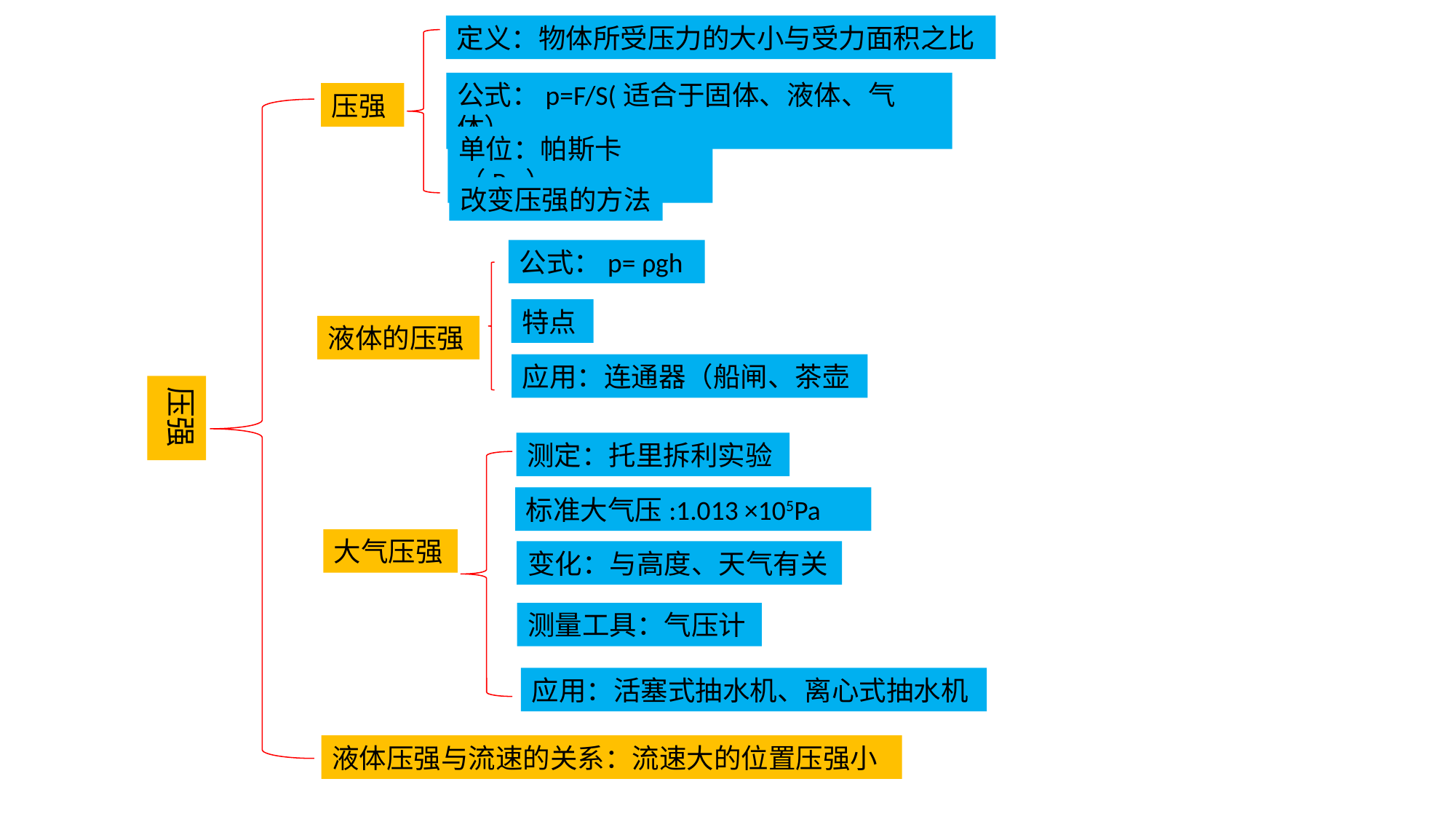

定义：物体所受压力的大小与受力面积之比

公式：p=F/S(适合于固体、液体、气体）
压强

单位：帕斯卡（Pa）
改变压强的方法
公式：p= ρgh

特点
液体的压强
应用：连通器（船闸、茶壶
压强
测定：托里拆利实验

标准大气压:1.013 ×105Pa
大气压强
变化：与高度、天气有关
测量工具：气压计
应用：活塞式抽水机、离心式抽水机
液体压强与流速的关系：流速大的位置压强小